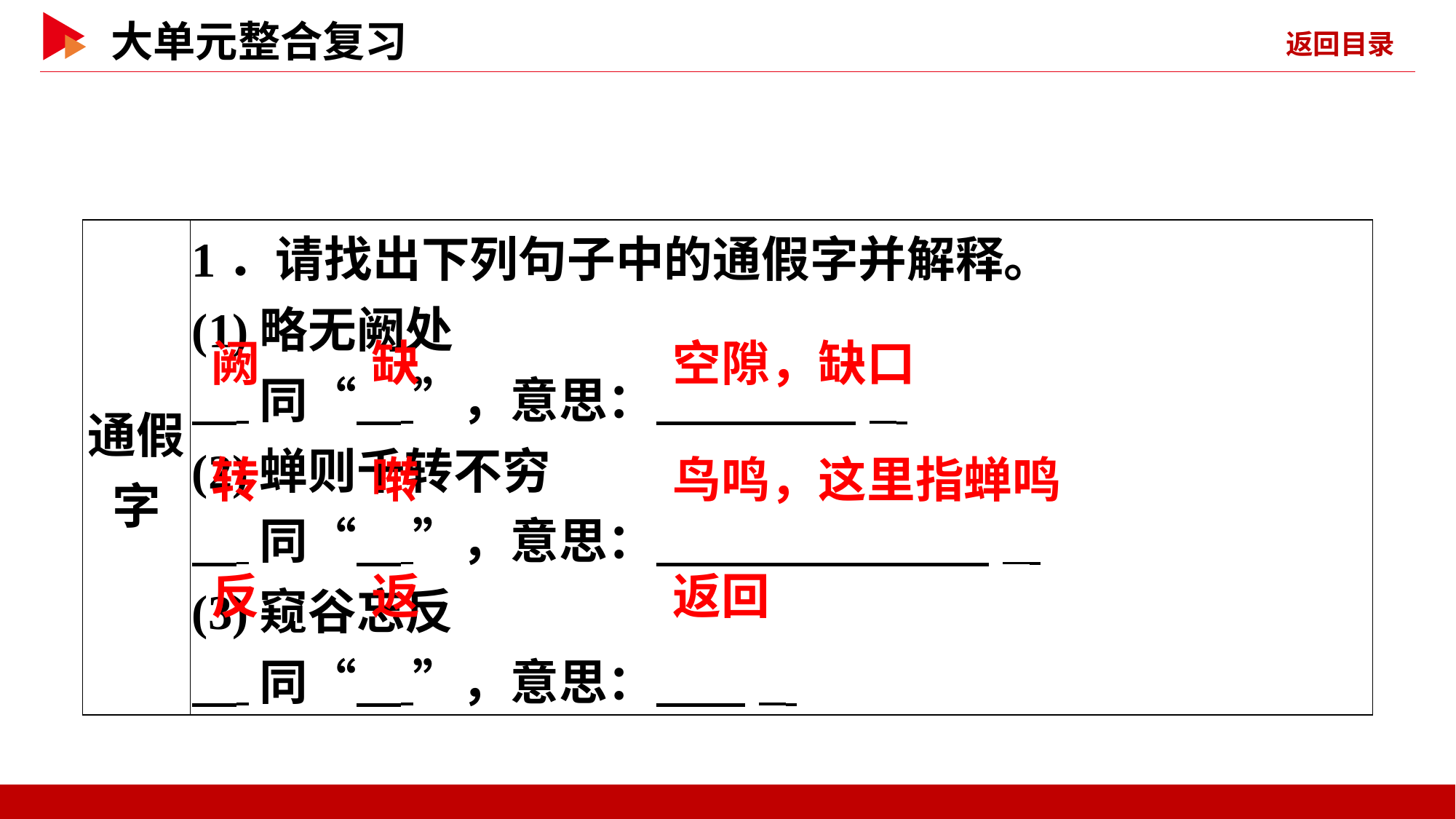

| 通假字 | 1．请找出下列句子中的通假字并解释。 (1)略无阙处 同“ ”，意思： \_ (2)蝉则千转不穷 同“ ”，意思： \_ (3)窥谷忘反 同“ ”，意思： \_ |
| --- | --- |
  阙
  缺
空隙，缺口
  转
  啭
鸟鸣，这里指蝉鸣
  反
  返
返回